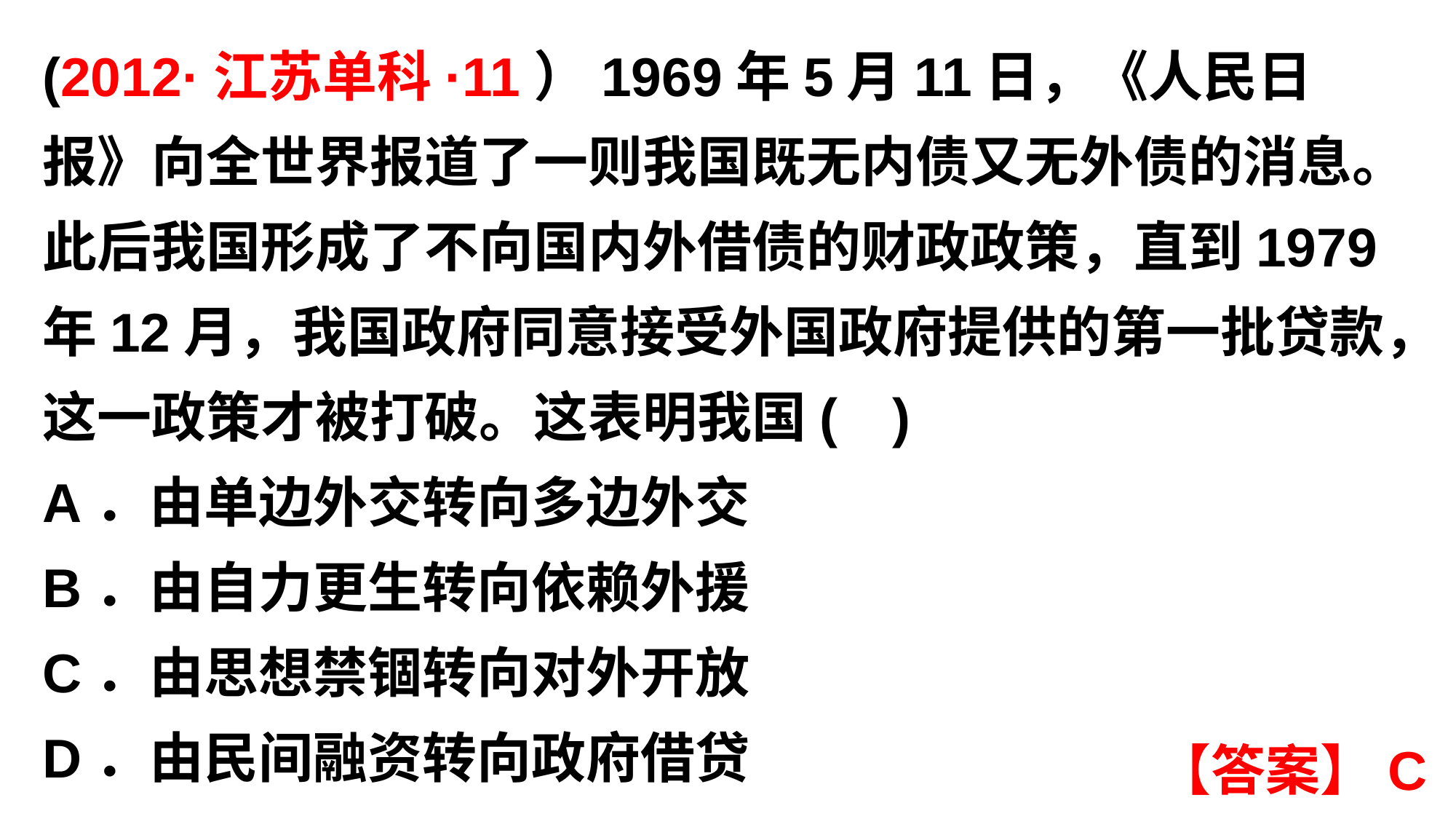

(2012·江苏单科·11）1969年5月11日，《人民日报》向全世界报道了一则我国既无内债又无外债的消息。此后我国形成了不向国内外借债的财政政策，直到1979年12月，我国政府同意接受外国政府提供的第一批贷款，这一政策才被打破。这表明我国(  )
A．由单边外交转向多边外交
B．由自力更生转向依赖外援
C．由思想禁锢转向对外开放
D．由民间融资转向政府借贷
【答案】C